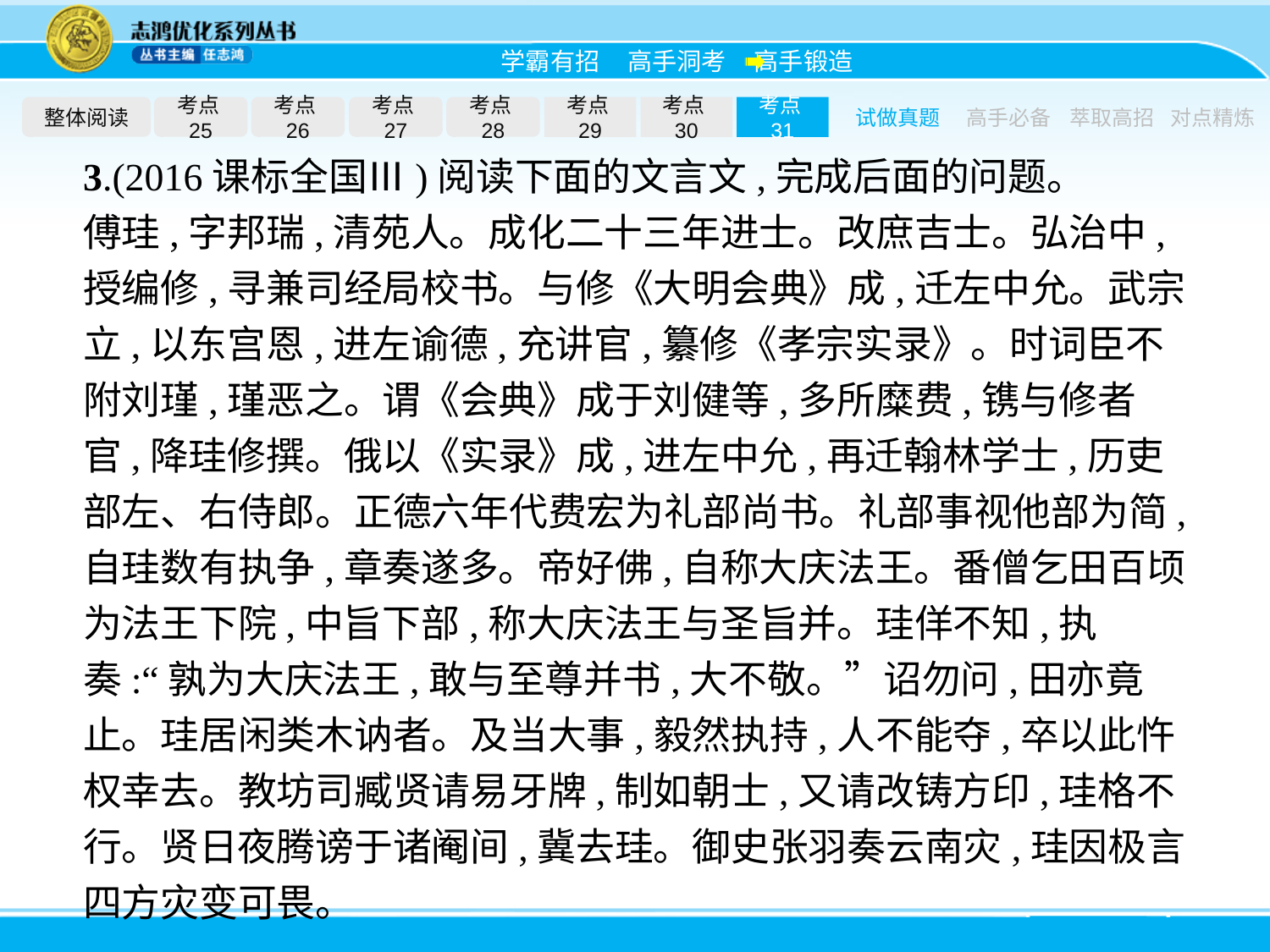

整体阅读
考点25
考点26
考点27
考点28
考点29
考点30
考点31
试做真题
高手必备
萃取高招
对点精炼
3.(2016课标全国Ⅲ)阅读下面的文言文,完成后面的问题。
傅珪,字邦瑞,清苑人。成化二十三年进士。改庶吉士。弘治中,授编修,寻兼司经局校书。与修《大明会典》成,迁左中允。武宗立,以东宫恩,进左谕德,充讲官,纂修《孝宗实录》。时词臣不附刘瑾,瑾恶之。谓《会典》成于刘健等,多所糜费,镌与修者官,降珪修撰。俄以《实录》成,进左中允,再迁翰林学士,历吏部左、右侍郎。正德六年代费宏为礼部尚书。礼部事视他部为简,自珪数有执争,章奏遂多。帝好佛,自称大庆法王。番僧乞田百顷为法王下院,中旨下部,称大庆法王与圣旨并。珪佯不知,执奏:“孰为大庆法王,敢与至尊并书,大不敬。”诏勿问,田亦竟止。珪居闲类木讷者。及当大事,毅然执持,人不能夺,卒以此忤权幸去。教坊司臧贤请易牙牌,制如朝士,又请改铸方印,珪格不行。贤日夜腾谤于诸阉间,冀去珪。御史张羽奏云南灾,珪因极言四方灾变可畏。